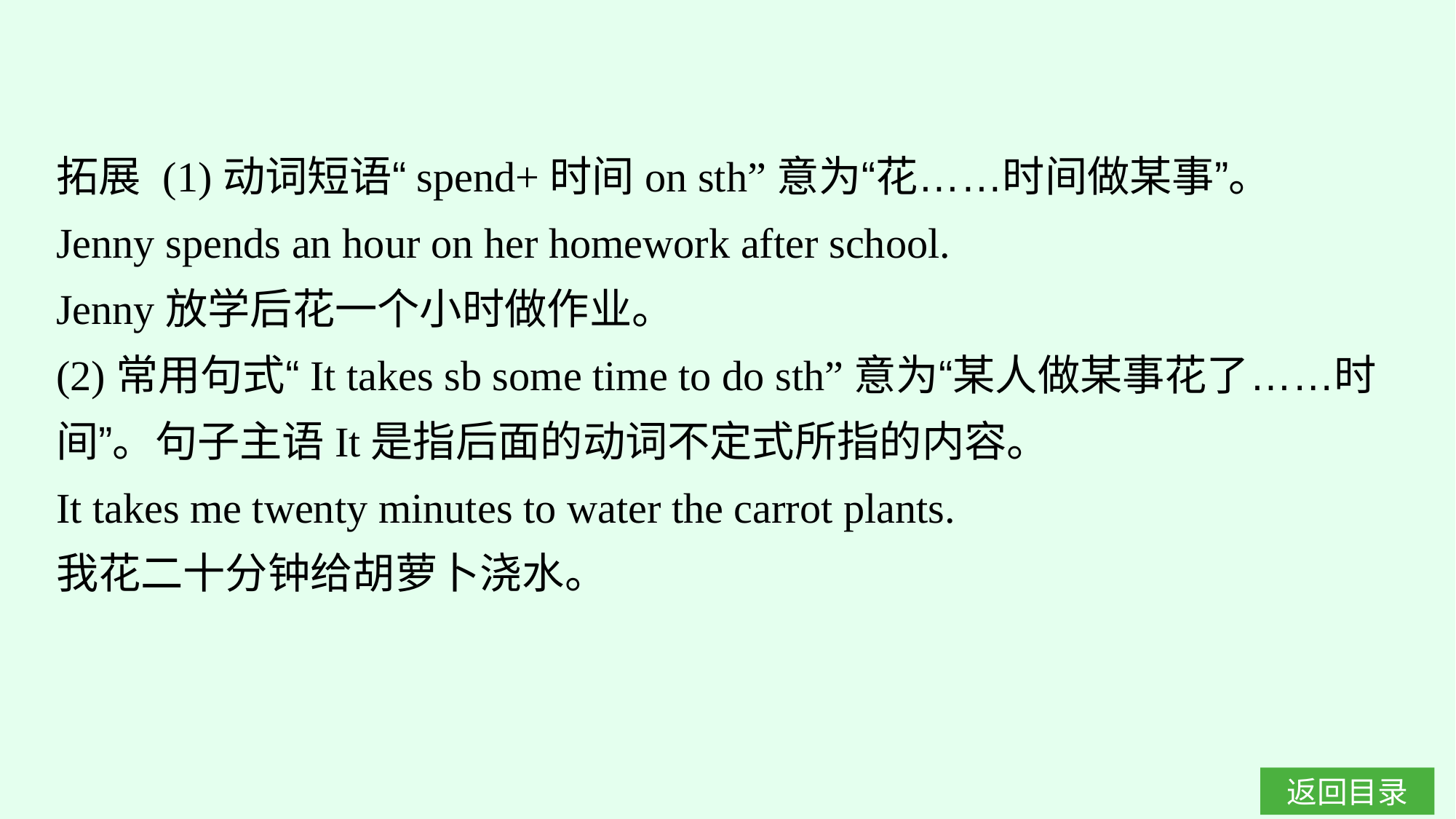

拓展 (1)动词短语“spend+时间on sth”意为“花……时间做某事”。
Jenny spends an hour on her homework after school.
Jenny放学后花一个小时做作业。
(2)常用句式“It takes sb some time to do sth”意为“某人做某事花了……时间”。句子主语It是指后面的动词不定式所指的内容。
It takes me twenty minutes to water the carrot plants.
我花二十分钟给胡萝卜浇水。